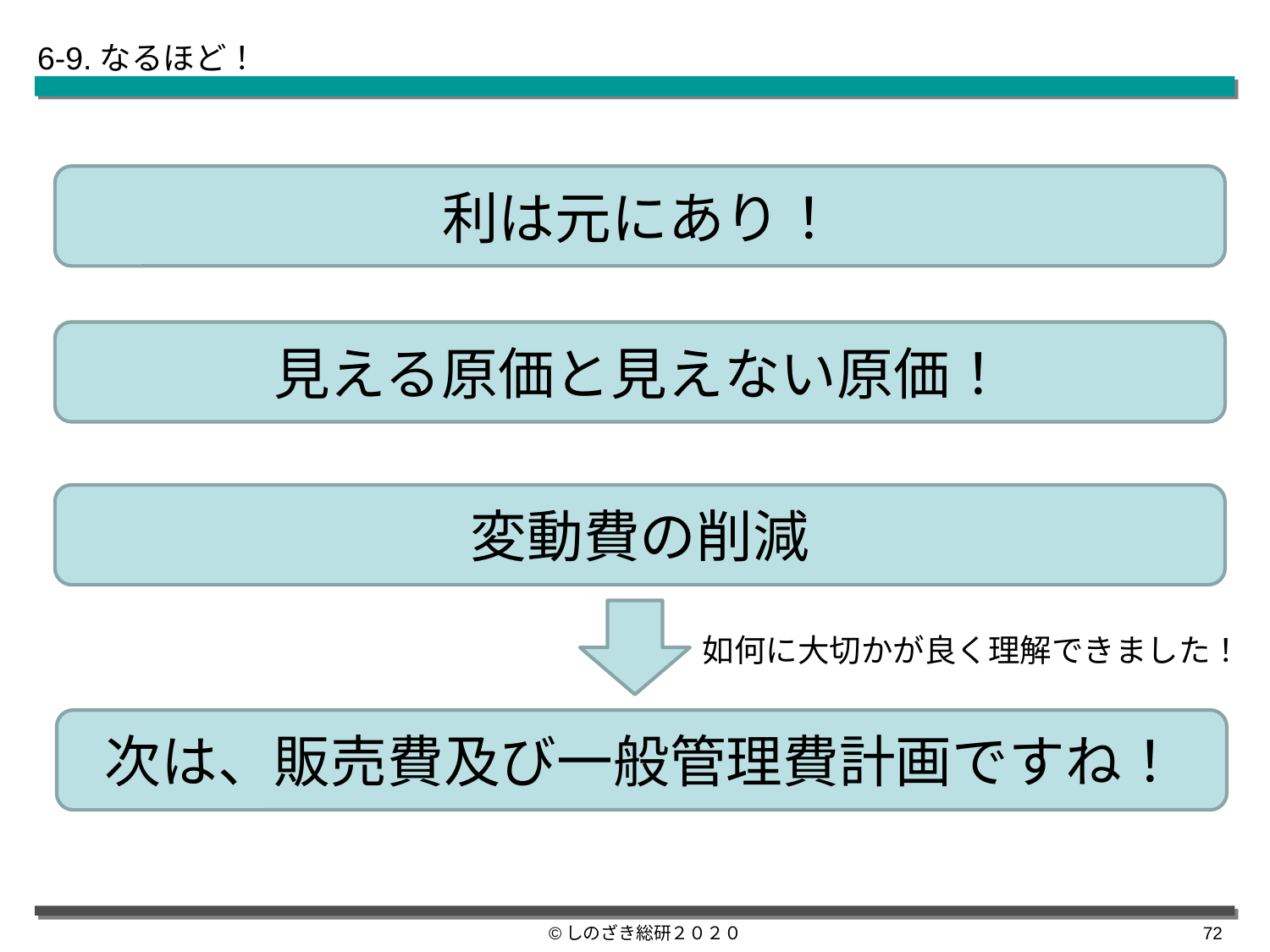

6-9.なるほど！
利は元にあり！
見える原価と見えない原価！
変動費の削減

如何に大切かが良く理解できました！
次は、販売費及び一般管理費計画ですね！
©しのざき総研２０２０
72